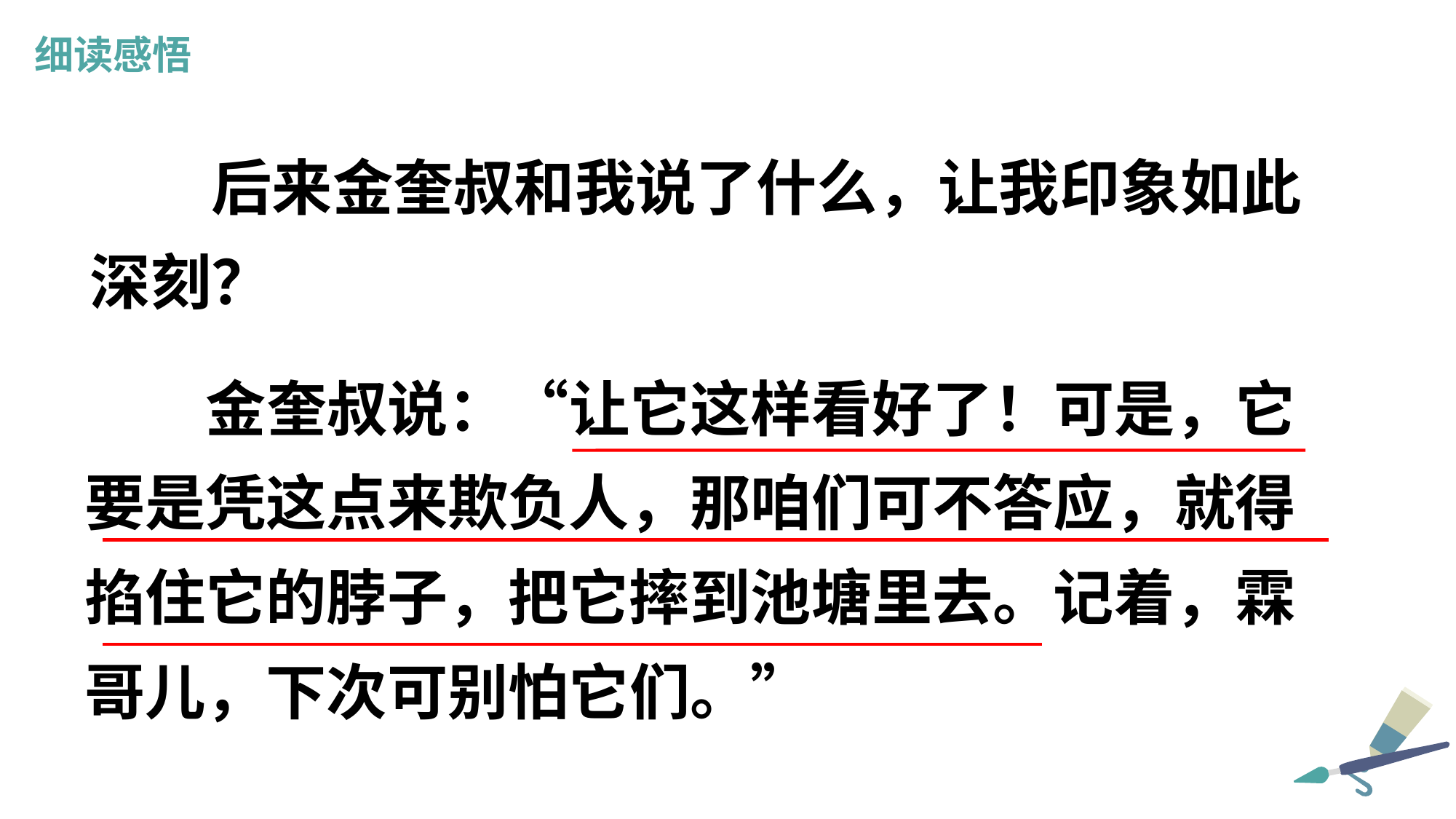

细读感悟
后来金奎叔和我说了什么，让我印象如此深刻？
金奎叔说：“让它这样看好了！可是，它要是凭这点来欺负人，那咱们可不答应，就得掐住它的脖子，把它摔到池塘里去。记着，霖哥儿，下次可别怕它们。”